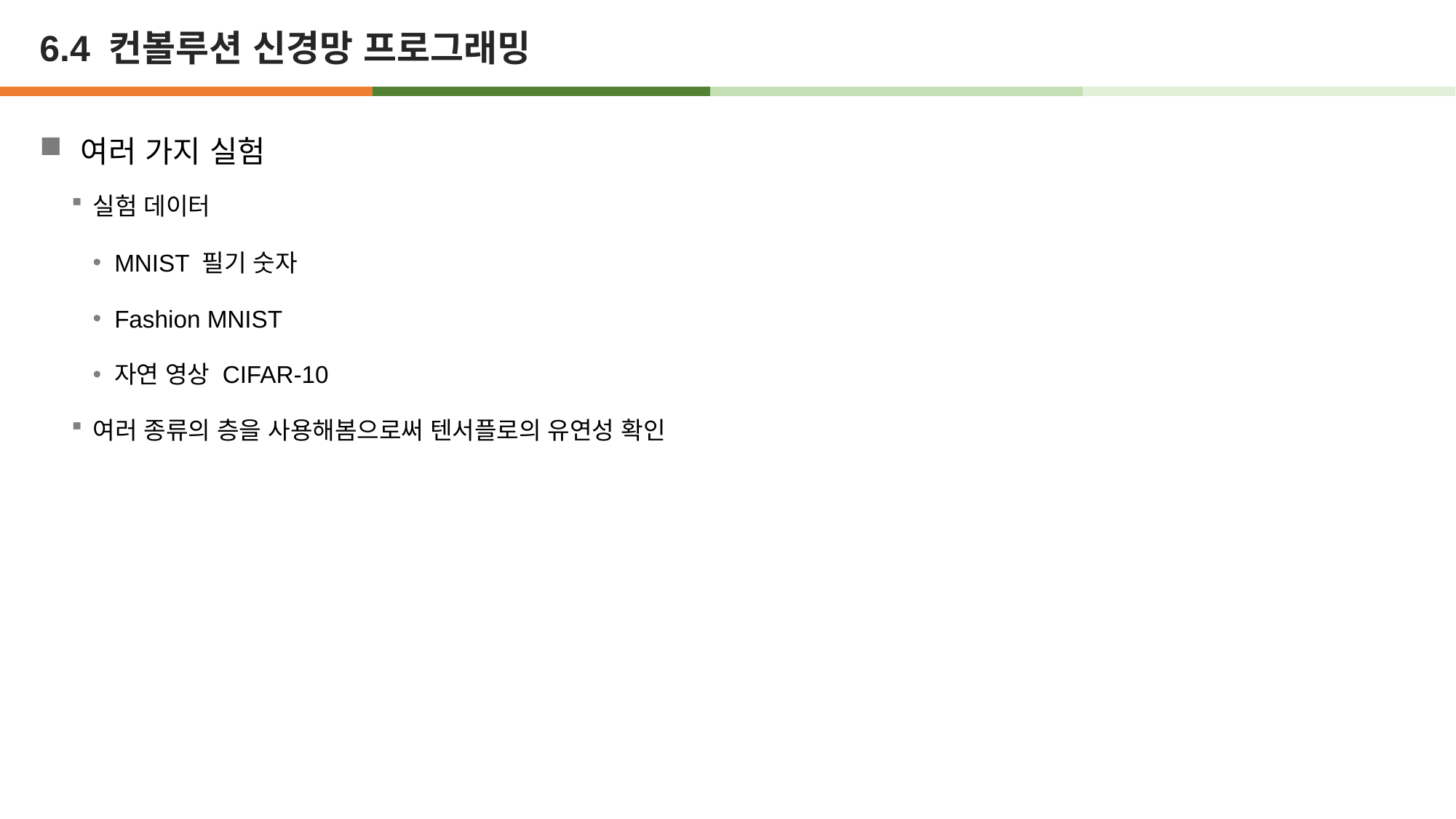

# 6.4 컨볼루션 신경망 프로그래밍
여러 가지 실험
실험 데이터
MNIST 필기 숫자
Fashion MNIST
자연 영상 CIFAR-10
여러 종류의 층을 사용해봄으로써 텐서플로의 유연성 확인